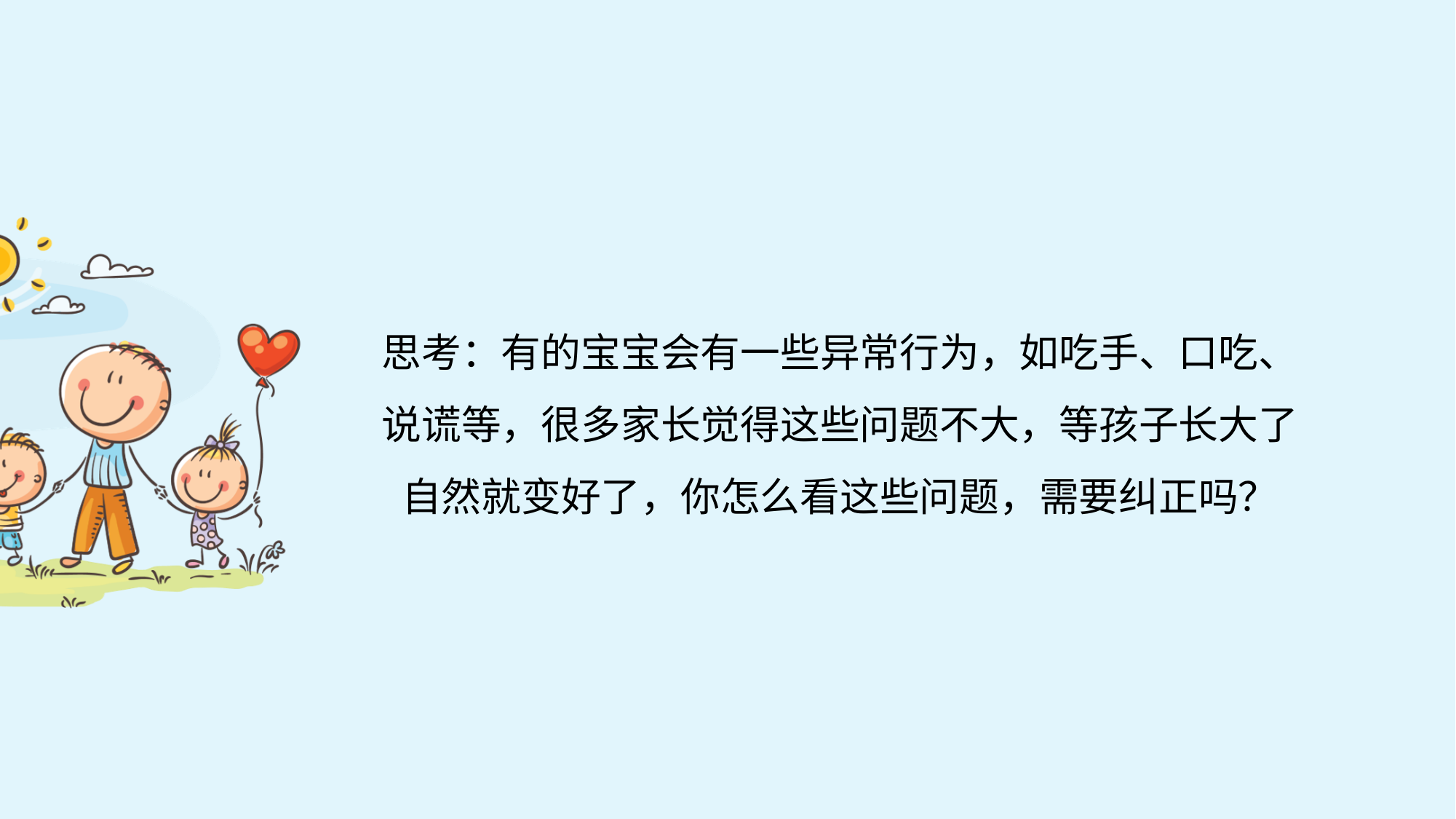

思考：有的宝宝会有一些异常行为，如吃手、口吃、说谎等，很多家长觉得这些问题不大，等孩子长大了自然就变好了，你怎么看这些问题，需要纠正吗？